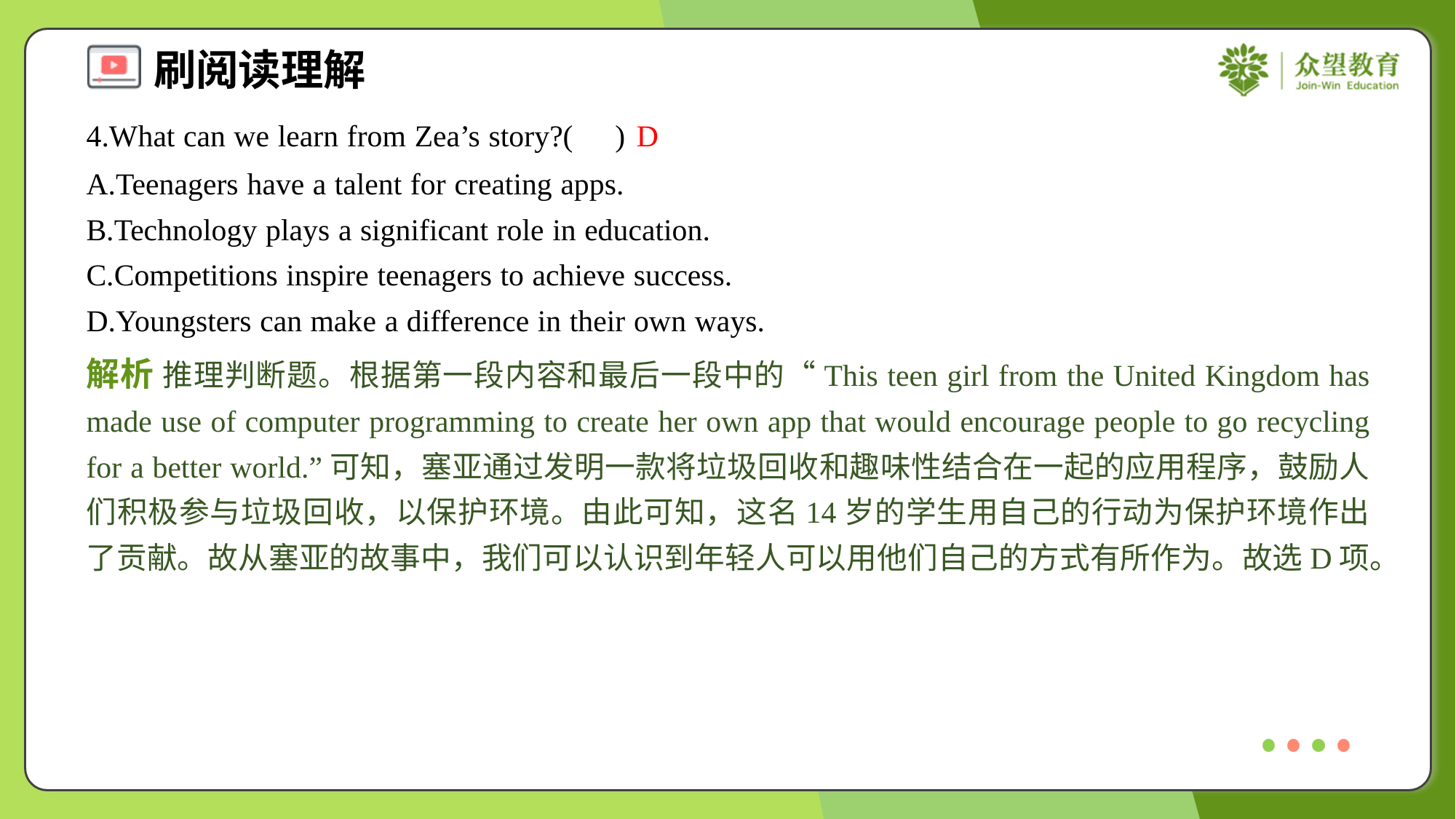

4.What can we learn from Zea’s story?(     )
D
A.Teenagers have a talent for creating apps.
B.Technology plays a significant role in education.
C.Competitions inspire teenagers to achieve success.
D.Youngsters can make a difference in their own ways.
解析 推理判断题。根据第一段内容和最后一段中的“This teen girl from the United Kingdom has made use of computer programming to create her own app that would encourage people to go recycling for a better world.”可知，塞亚通过发明一款将垃圾回收和趣味性结合在一起的应用程序，鼓励人们积极参与垃圾回收，以保护环境。由此可知，这名14岁的学生用自己的行动为保护环境作出了贡献。故从塞亚的故事中，我们可以认识到年轻人可以用他们自己的方式有所作为。故选D项。